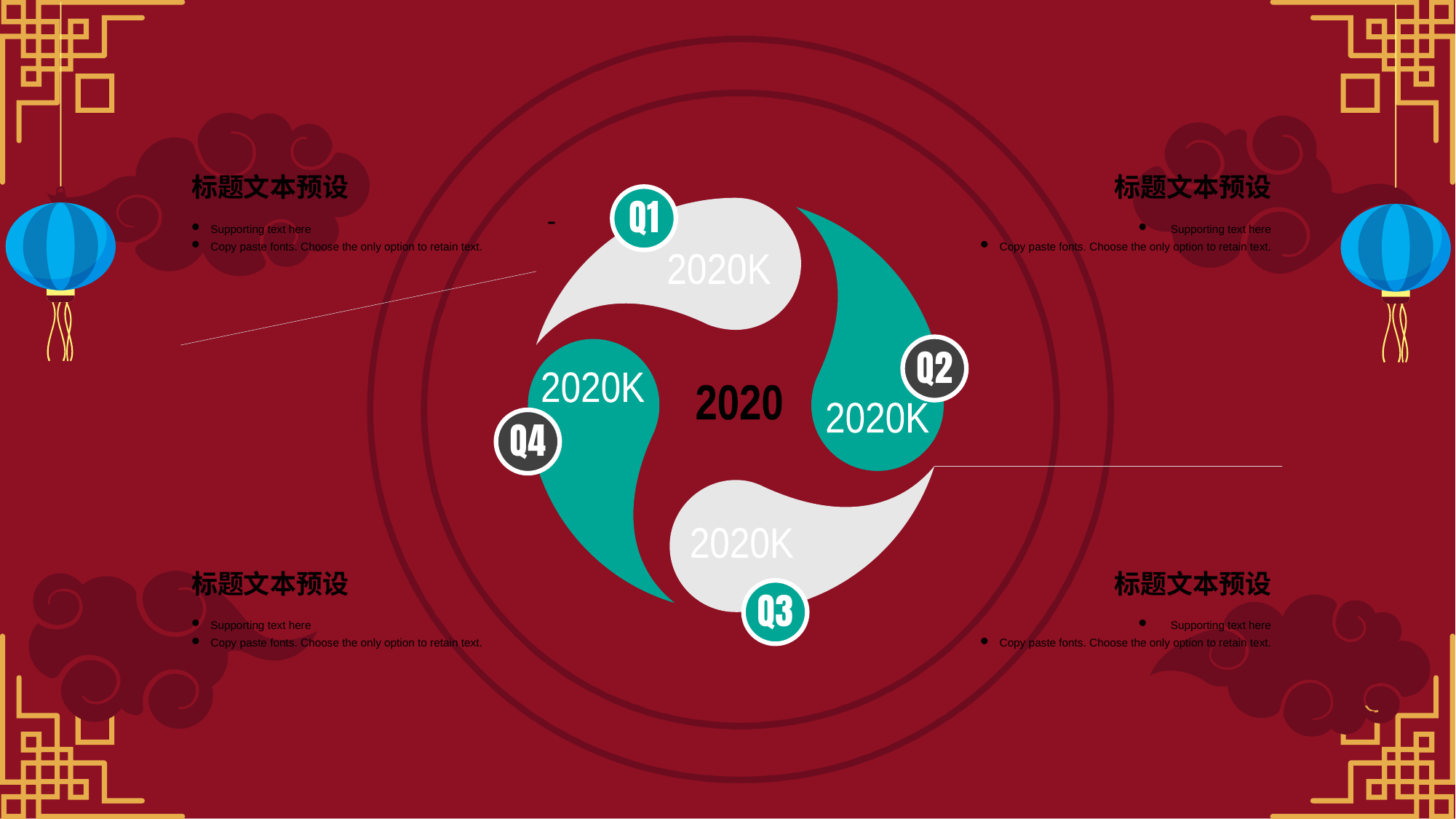

标题文本预设
标题文本预设
Q1
-

Supporting text here
Copy paste fonts. Choose the only option to retain text.
Supporting text here
Copy paste fonts. Choose the only option to retain text.

2020K
Q2

2020K
2020
2020K
Q4

2020K
标题文本预设
标题文本预设
Q3
Supporting text here
Copy paste fonts. Choose the only option to retain text.
Supporting text here
Copy paste fonts. Choose the only option to retain text.